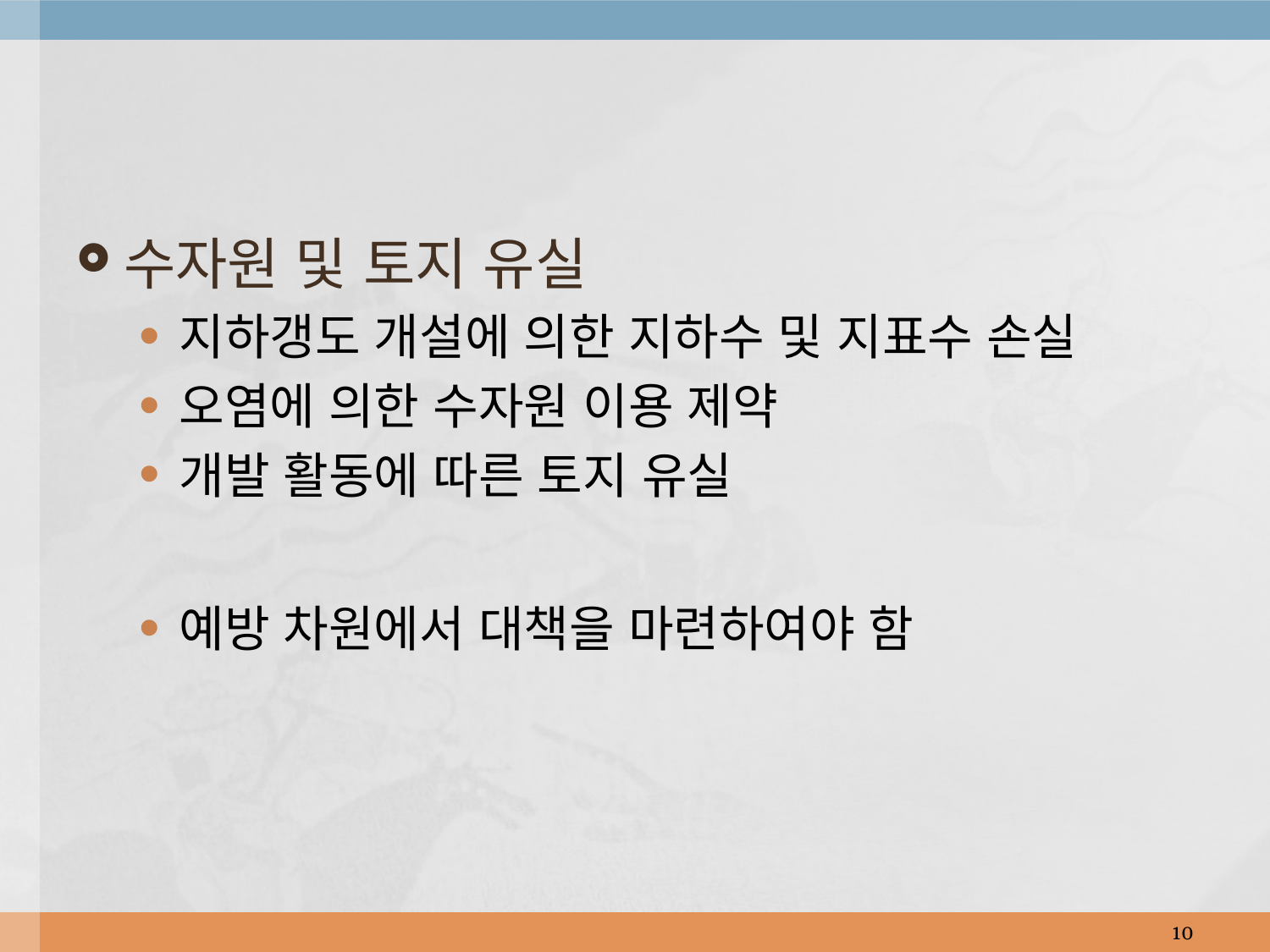

수자원 및 토지 유실
지하갱도 개설에 의한 지하수 및 지표수 손실
오염에 의한 수자원 이용 제약
개발 활동에 따른 토지 유실

예방 차원에서 대책을 마련하여야 함

10